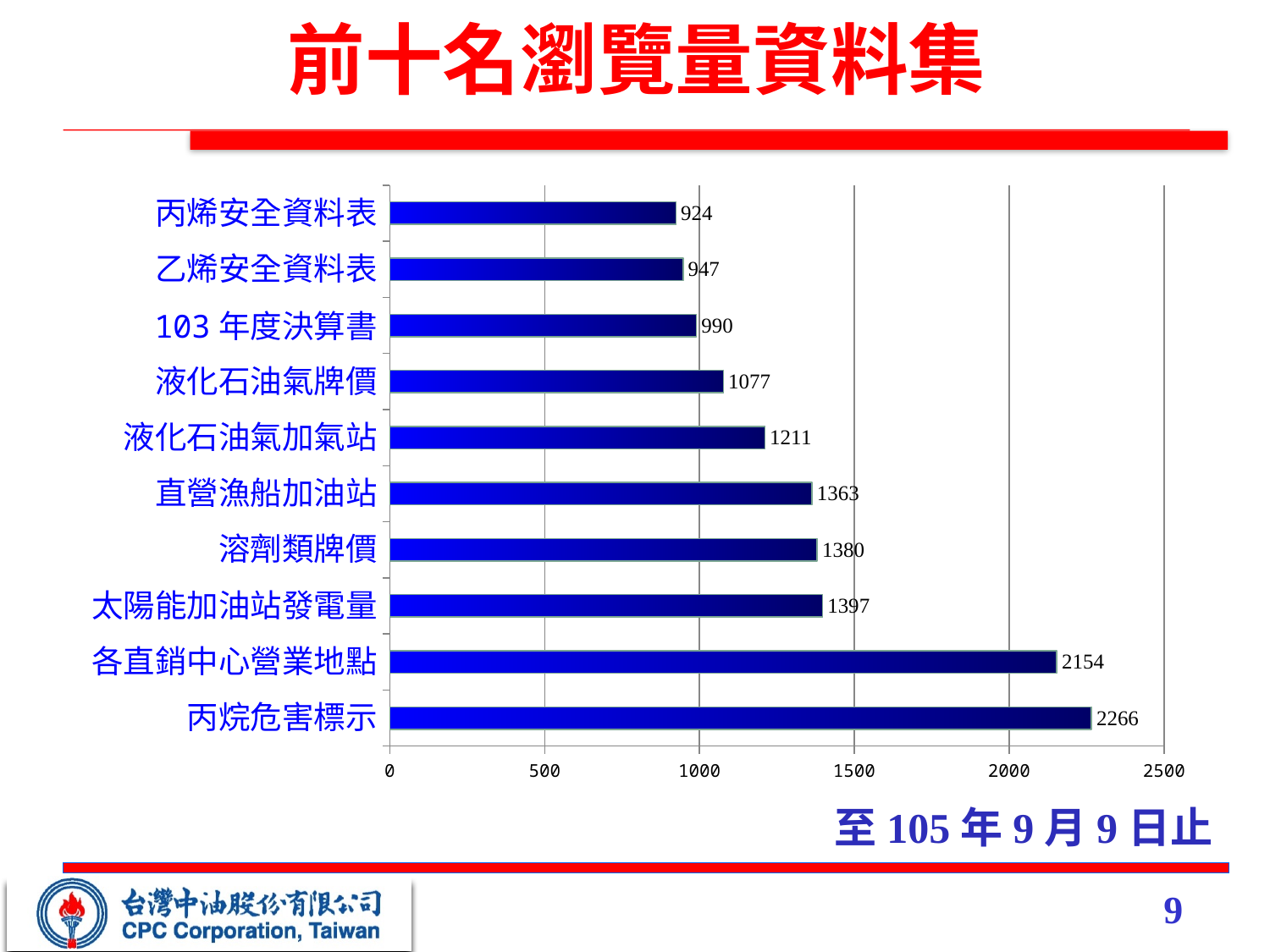

# 前十名瀏覽量資料集

### Chart

| Category | 累積瀏覽量 |
|---|---|
| 丙烷危害標示 | 2266.0 |
| 各直銷中心營業地點 | 2154.0 |
| 太陽能加油站發電量 | 1397.0 |
| 溶劑類牌價 | 1380.0 |
| 直營漁船加油站 | 1363.0 |
| 液化石油氣加氣站 | 1211.0 |
| 液化石油氣牌價 | 1077.0 |
| 103年度決算書 | 990.0 |
| 乙烯安全資料表 | 947.0 |
| 丙烯安全資料表 | 924.0 |
至105年9月9日止